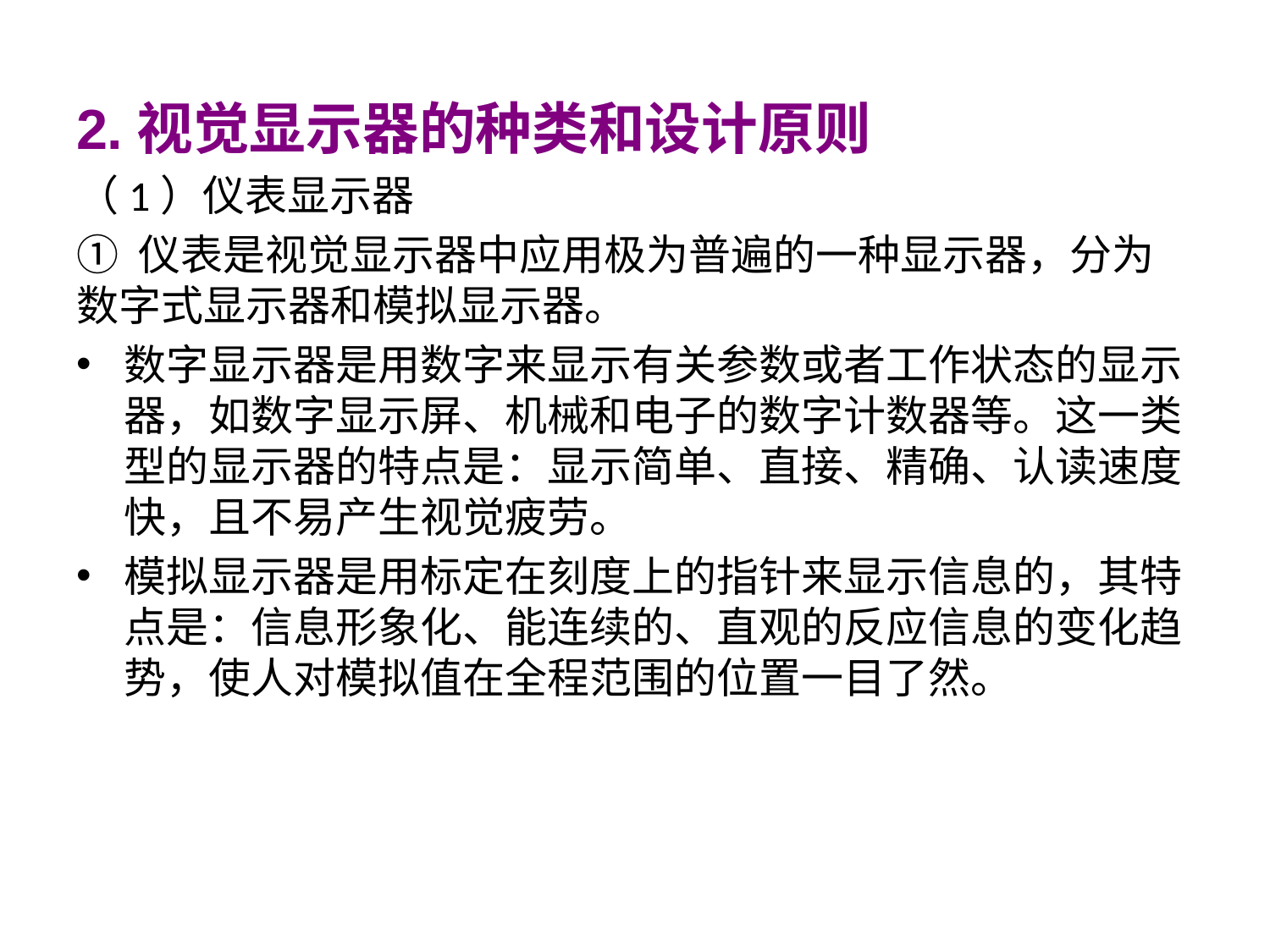

2.视觉显示器的种类和设计原则
（1）仪表显示器
① 仪表是视觉显示器中应用极为普遍的一种显示器，分为数字式显示器和模拟显示器。
数字显示器是用数字来显示有关参数或者工作状态的显示器，如数字显示屏、机械和电子的数字计数器等。这一类型的显示器的特点是：显示简单、直接、精确、认读速度快，且不易产生视觉疲劳。
模拟显示器是用标定在刻度上的指针来显示信息的，其特点是：信息形象化、能连续的、直观的反应信息的变化趋势，使人对模拟值在全程范围的位置一目了然。